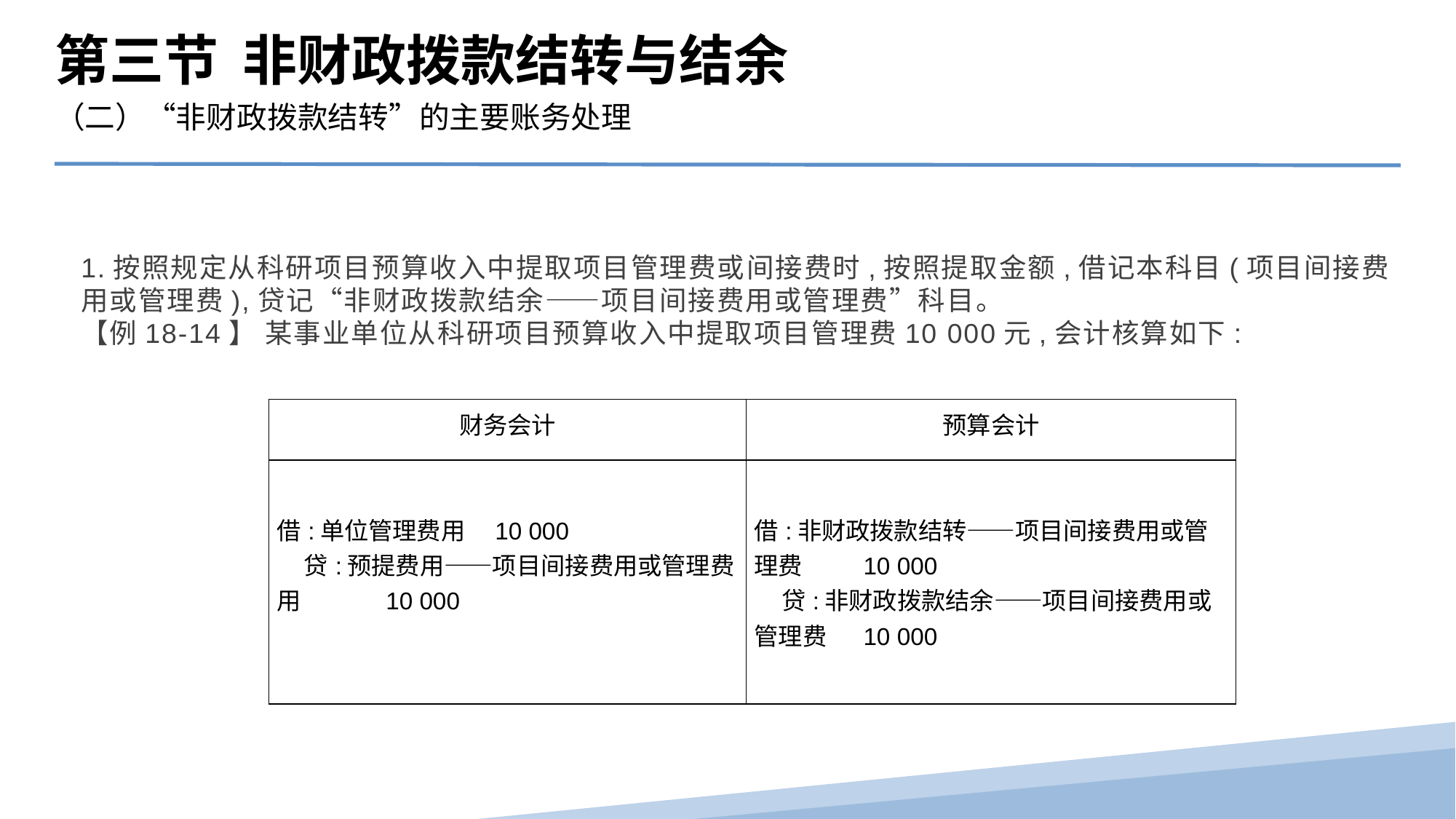

第三节  非财政拨款结转与结余
（二）“非财政拨款结转”的主要账务处理
1.按照规定从科研项目预算收入中提取项目管理费或间接费时,按照提取金额,借记本科目(项目间接费用或管理费),贷记“非财政拨款结余——项目间接费用或管理费”科目。
【例18-14】 某事业单位从科研项目预算收入中提取项目管理费10 000元,会计核算如下:

| 财务会计 | 预算会计 |
| --- | --- |
| 借:单位管理费用 10 000 贷:预提费用——项目间接费用或管理费用 10 000 | 借:非财政拨款结转——项目间接费用或管理费 10 000 贷:非财政拨款结余——项目间接费用或管理费 10 000 |